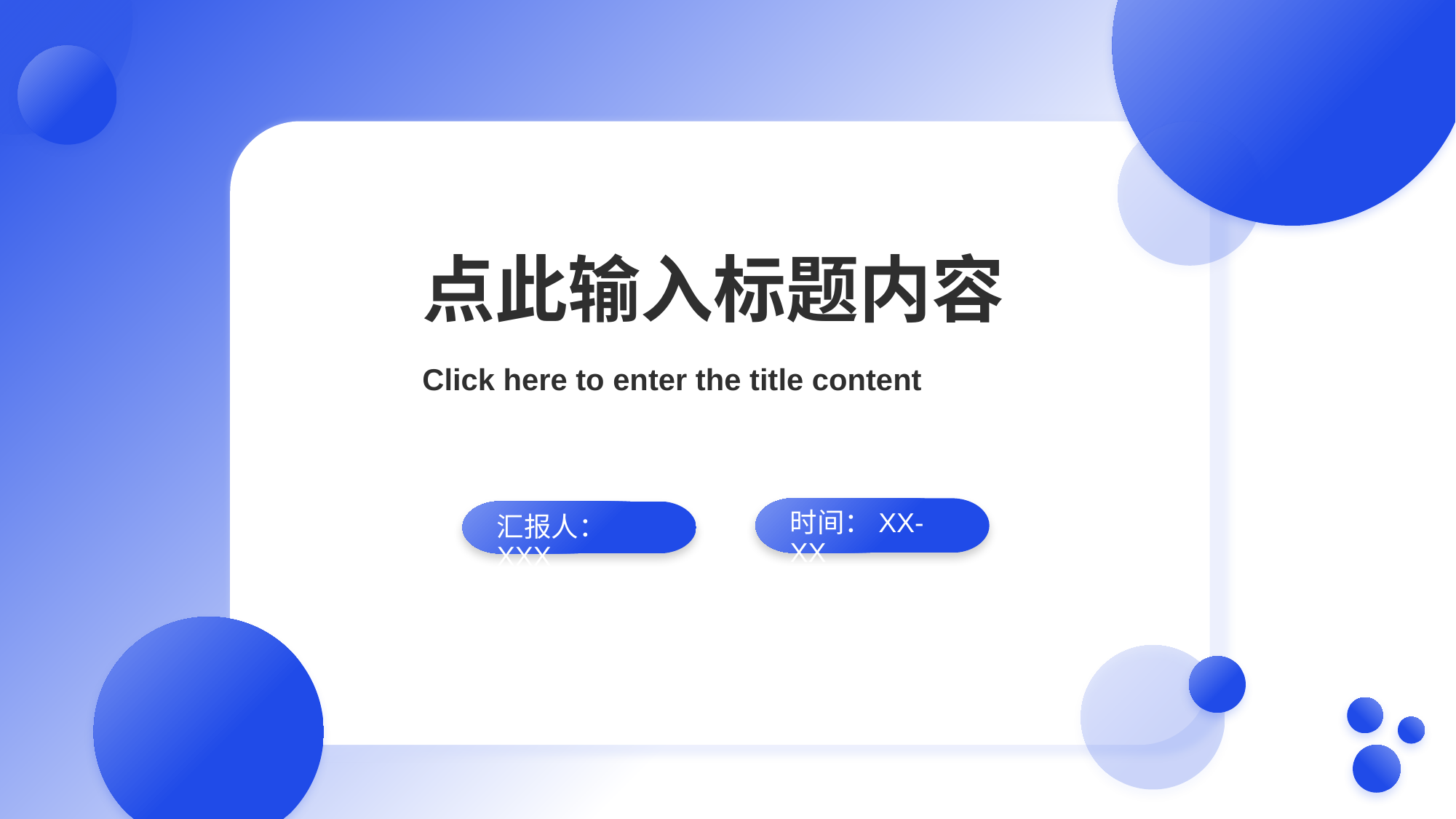

点此输入标题内容
Click here to enter the title content
时间：XX-XX
汇报人：XXX